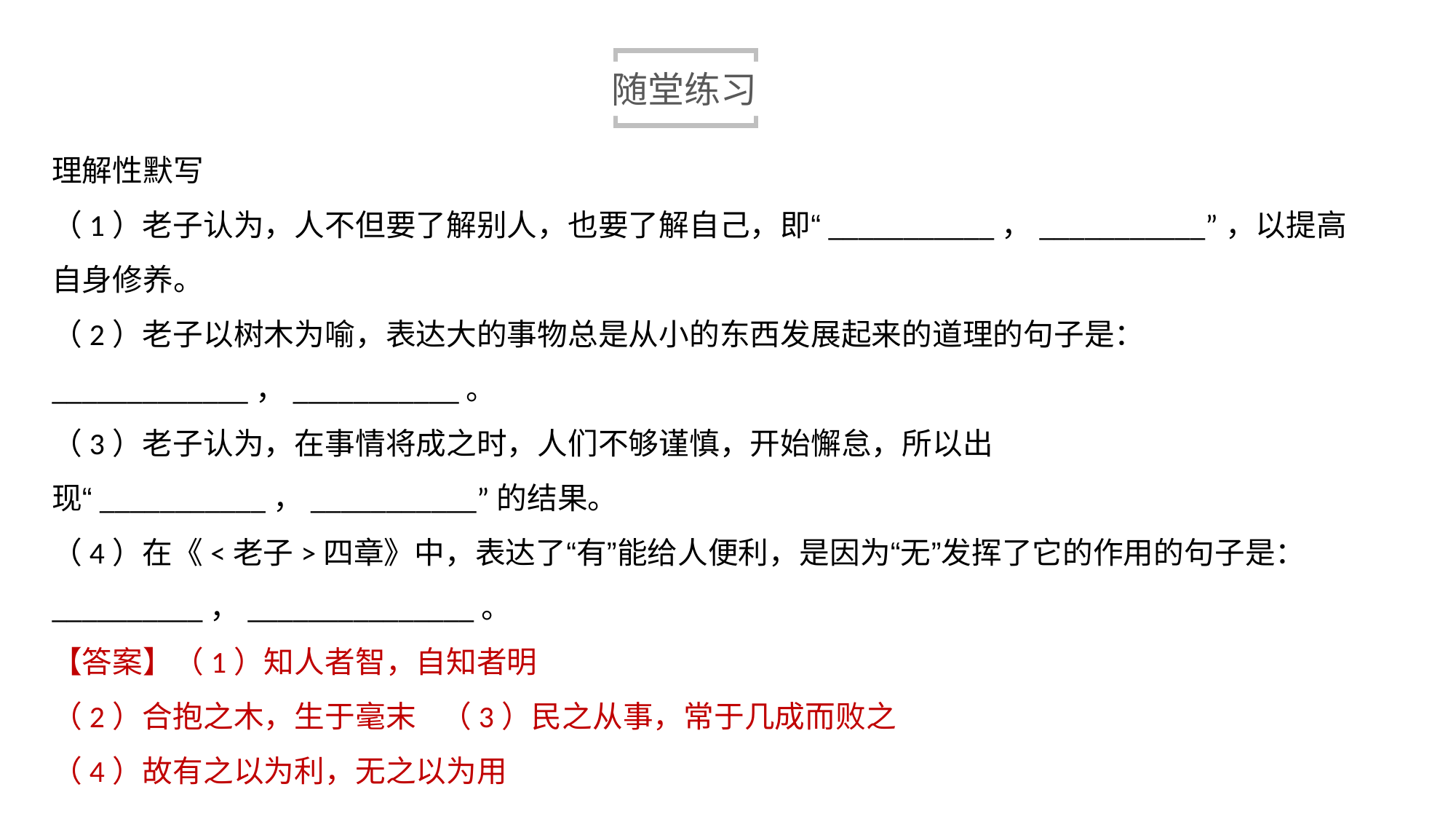

随堂练习
理解性默写
（1）老子认为，人不但要了解别人，也要了解自己，即“___________，___________”，以提高自身修养。
（2）老子以树木为喻，表达大的事物总是从小的东西发展起来的道理的句子是：_____________，___________。
（3）老子认为，在事情将成之时，人们不够谨慎，开始懈怠，所以出现“___________，___________”的结果。
（4）在《<老子>四章》中，表达了“有”能给人便利，是因为“无”发挥了它的作用的句子是：__________，_______________。
【答案】（1）知人者智，自知者明
（2）合抱之木，生于毫末   （3）民之从事，常于几成而败之
（4）故有之以为利，无之以为用